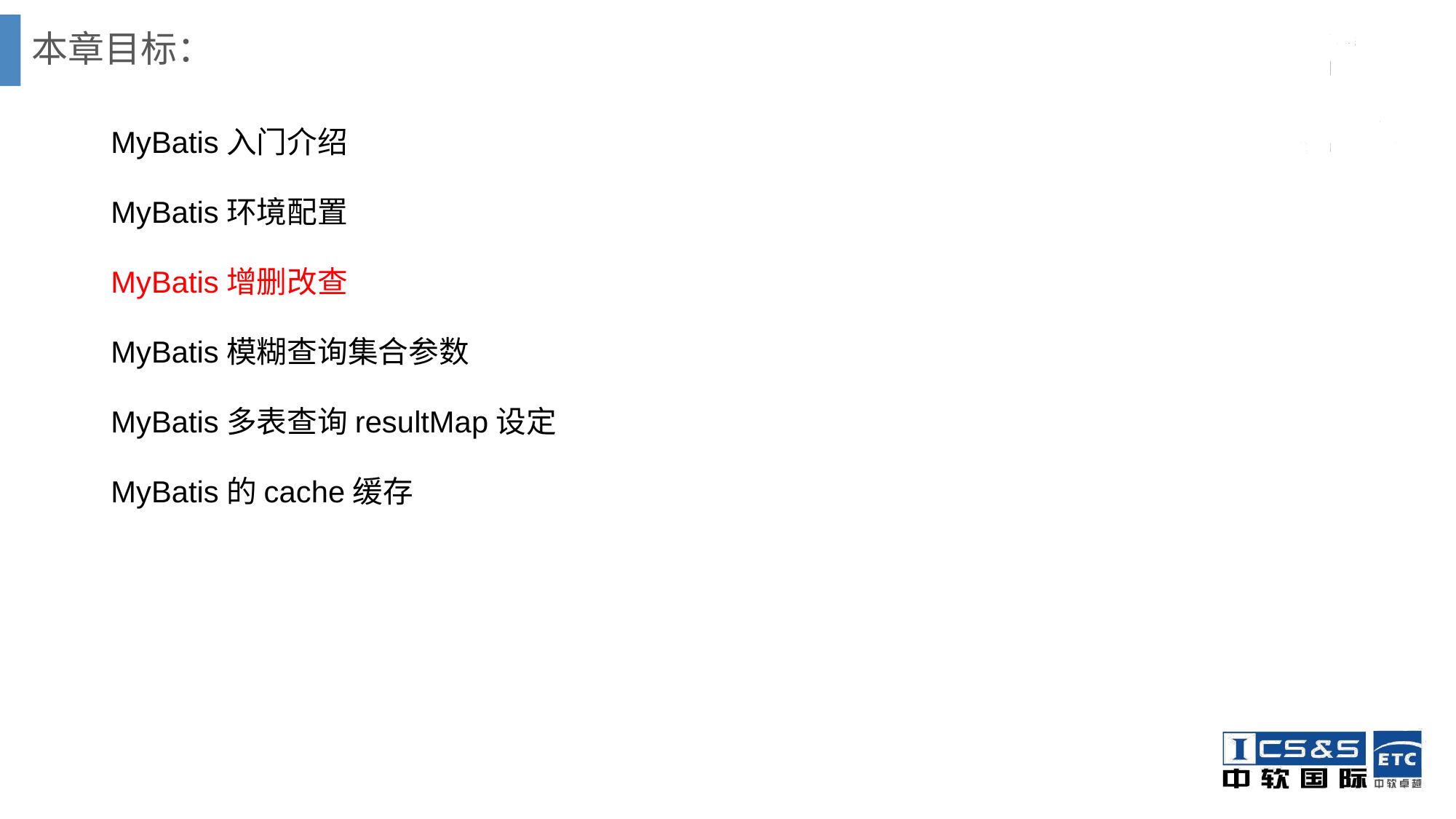

# 本章目标：
MyBatis入门介绍
MyBatis环境配置
MyBatis增删改查
MyBatis模糊查询集合参数
MyBatis多表查询resultMap设定
MyBatis的cache缓存